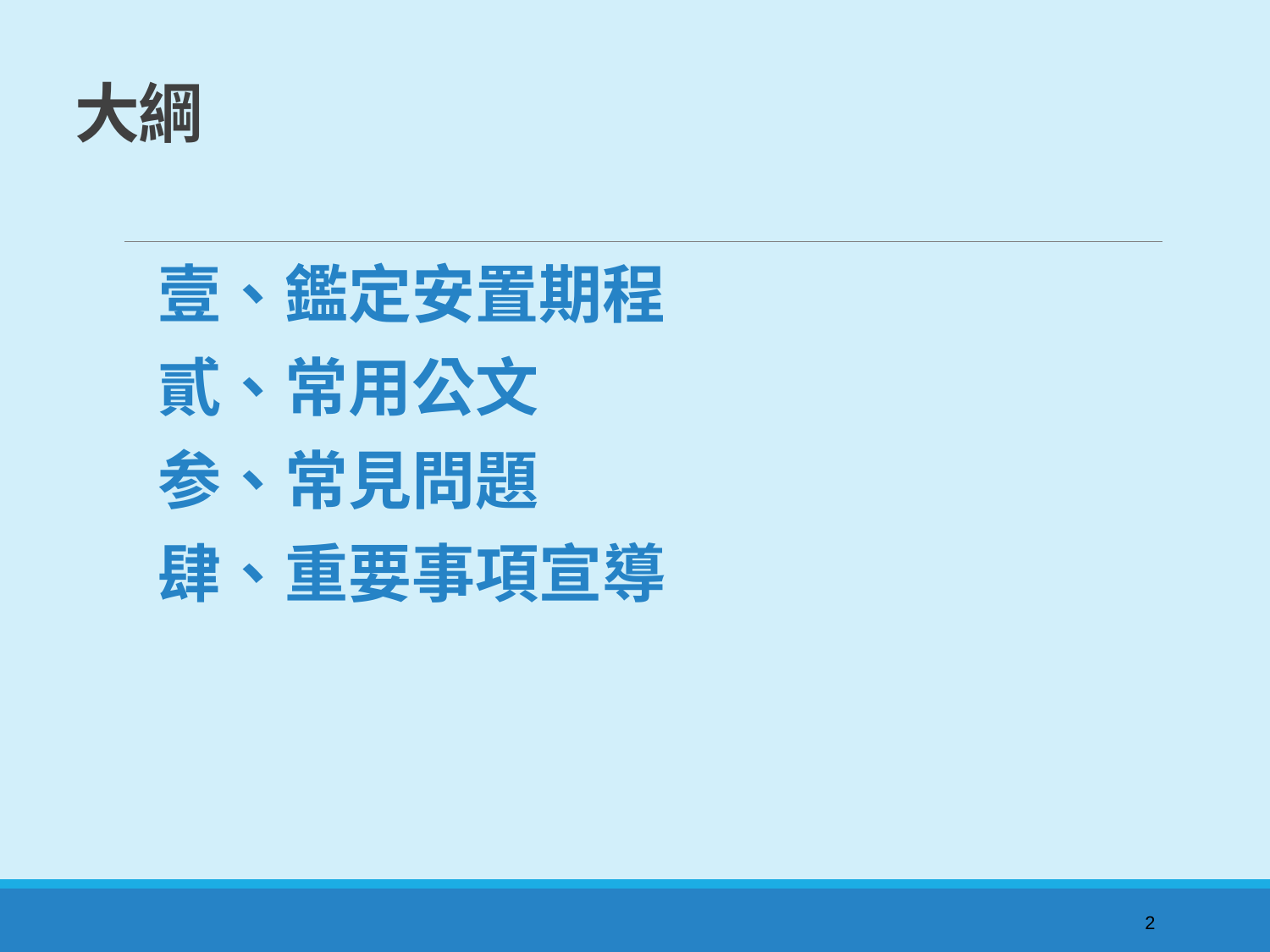

# 大綱
  壹、鑑定安置期程
  貳、常用公文
  参、常見問題
  肆、重要事項宣導
2